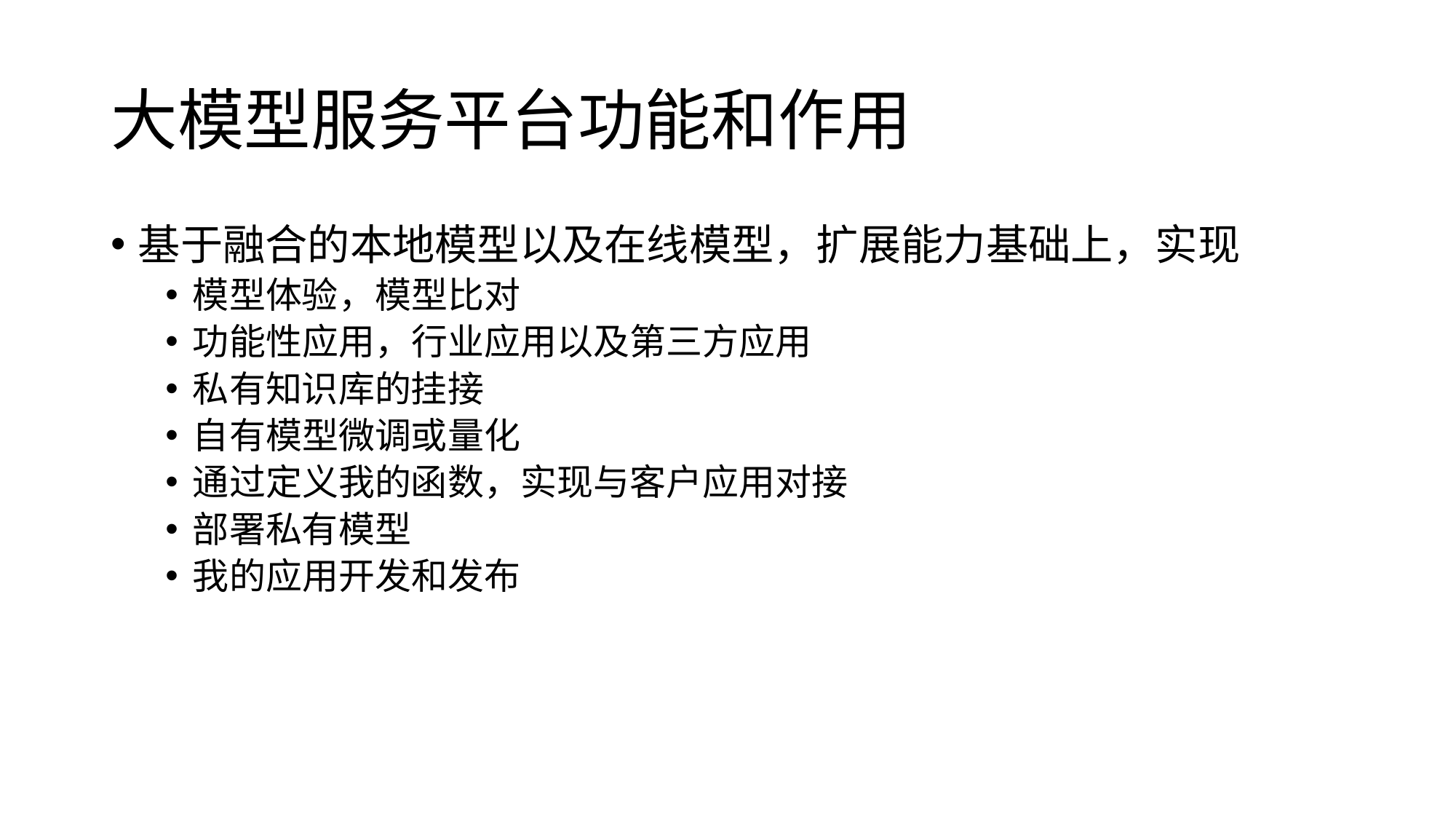

# 大模型服务平台功能和作用
基于融合的本地模型以及在线模型，扩展能力基础上，实现
模型体验，模型比对
功能性应用，行业应用以及第三方应用
私有知识库的挂接
自有模型微调或量化
通过定义我的函数，实现与客户应用对接
部署私有模型
我的应用开发和发布